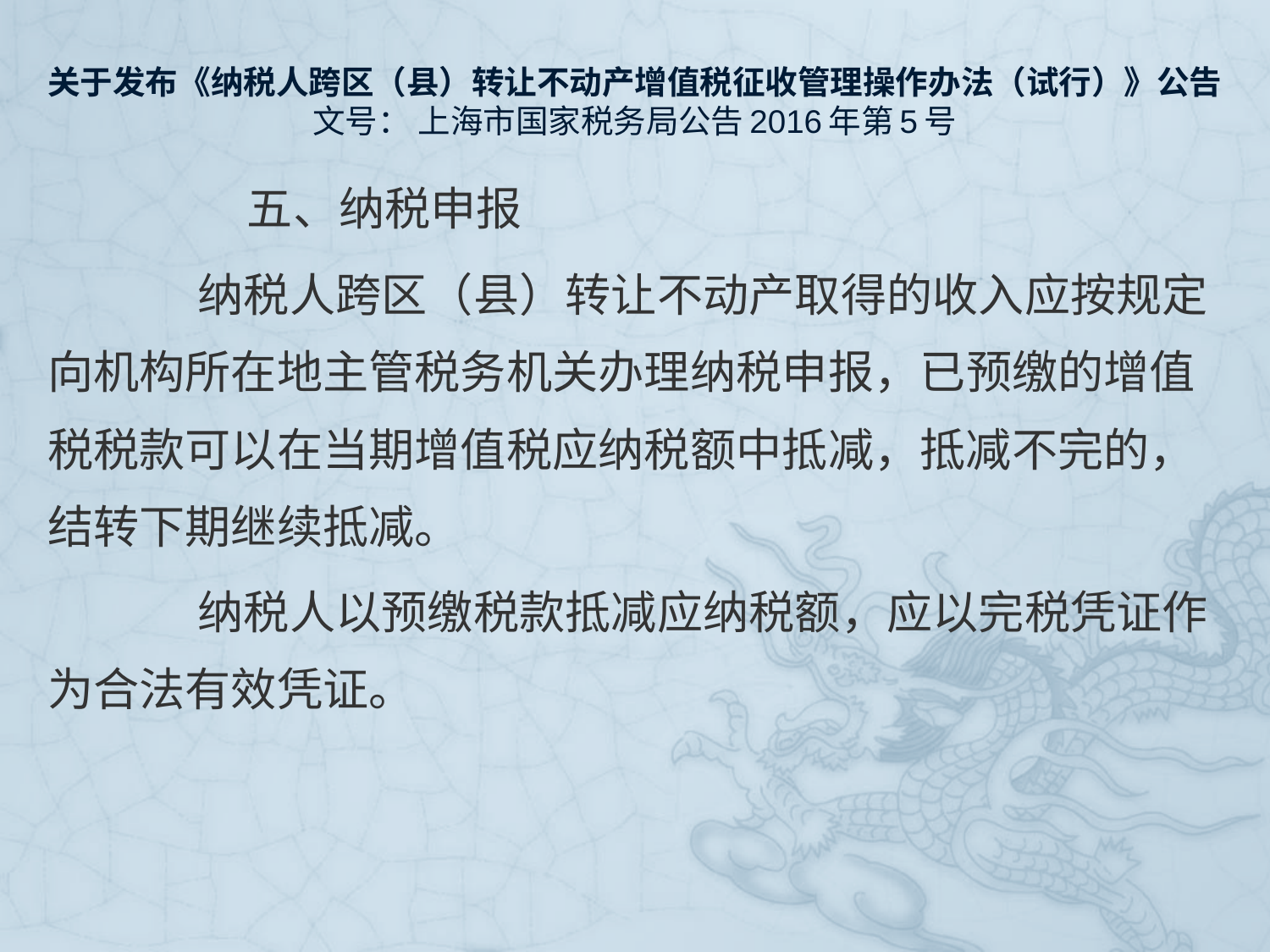

# 关于发布《纳税人跨区（县）转让不动产增值税征收管理操作办法（试行）》公告 文号： 上海市国家税务局公告2016年第5号
　　　五、纳税申报
　　纳税人跨区（县）转让不动产取得的收入应按规定向机构所在地主管税务机关办理纳税申报，已预缴的增值税税款可以在当期增值税应纳税额中抵减，抵减不完的，结转下期继续抵减。
　　纳税人以预缴税款抵减应纳税额，应以完税凭证作为合法有效凭证。